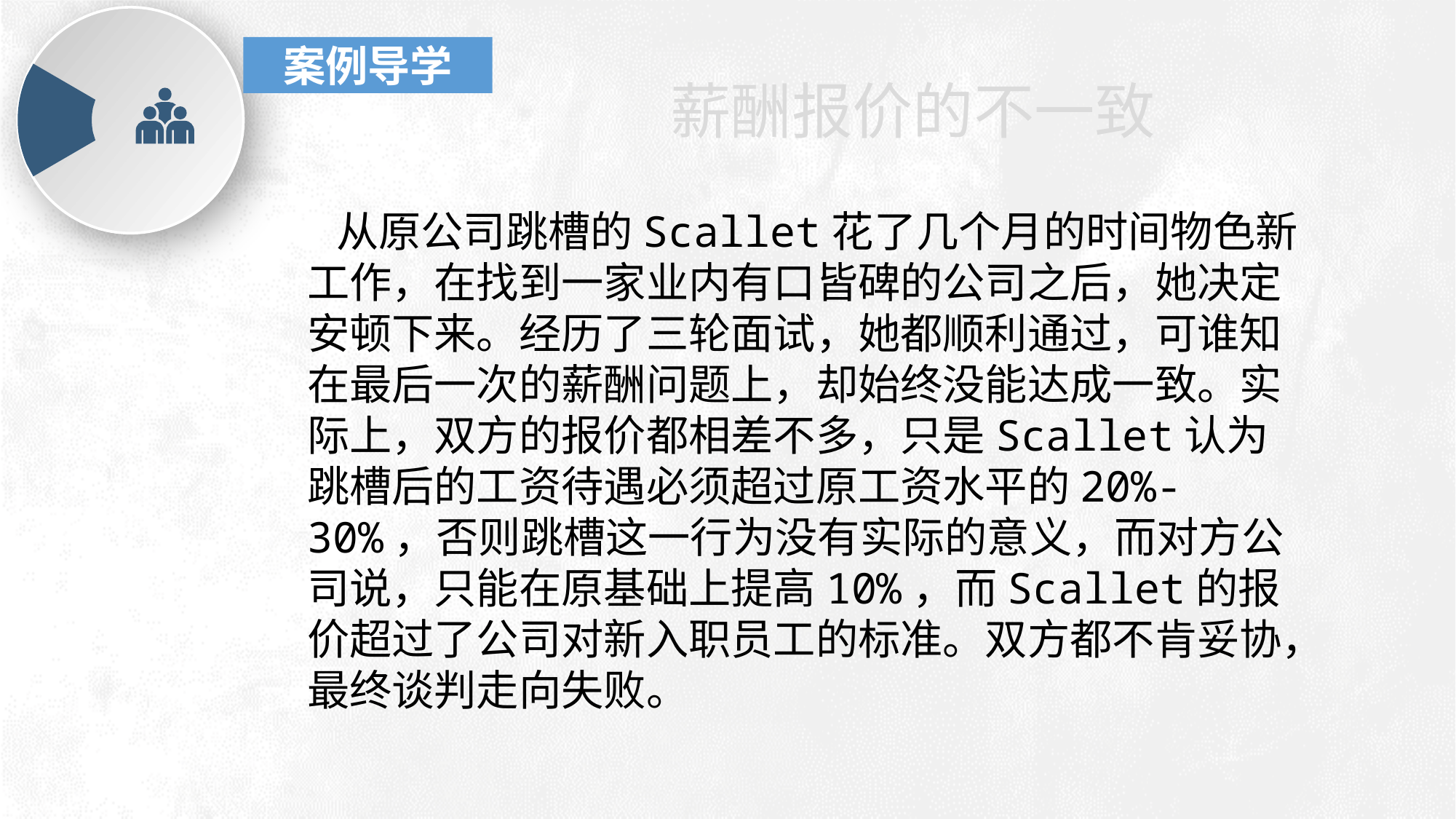

案例导学
# 薪酬报价的不一致
  从原公司跳槽的Scallet花了几个月的时间物色新工作，在找到一家业内有口皆碑的公司之后，她决定安顿下来。经历了三轮面试，她都顺利通过，可谁知在最后一次的薪酬问题上，却始终没能达成一致。实际上，双方的报价都相差不多，只是Scallet认为跳槽后的工资待遇必须超过原工资水平的20%-30%，否则跳槽这一行为没有实际的意义，而对方公司说，只能在原基础上提高10%，而Scallet的报价超过了公司对新入职员工的标准。双方都不肯妥协，最终谈判走向失败。